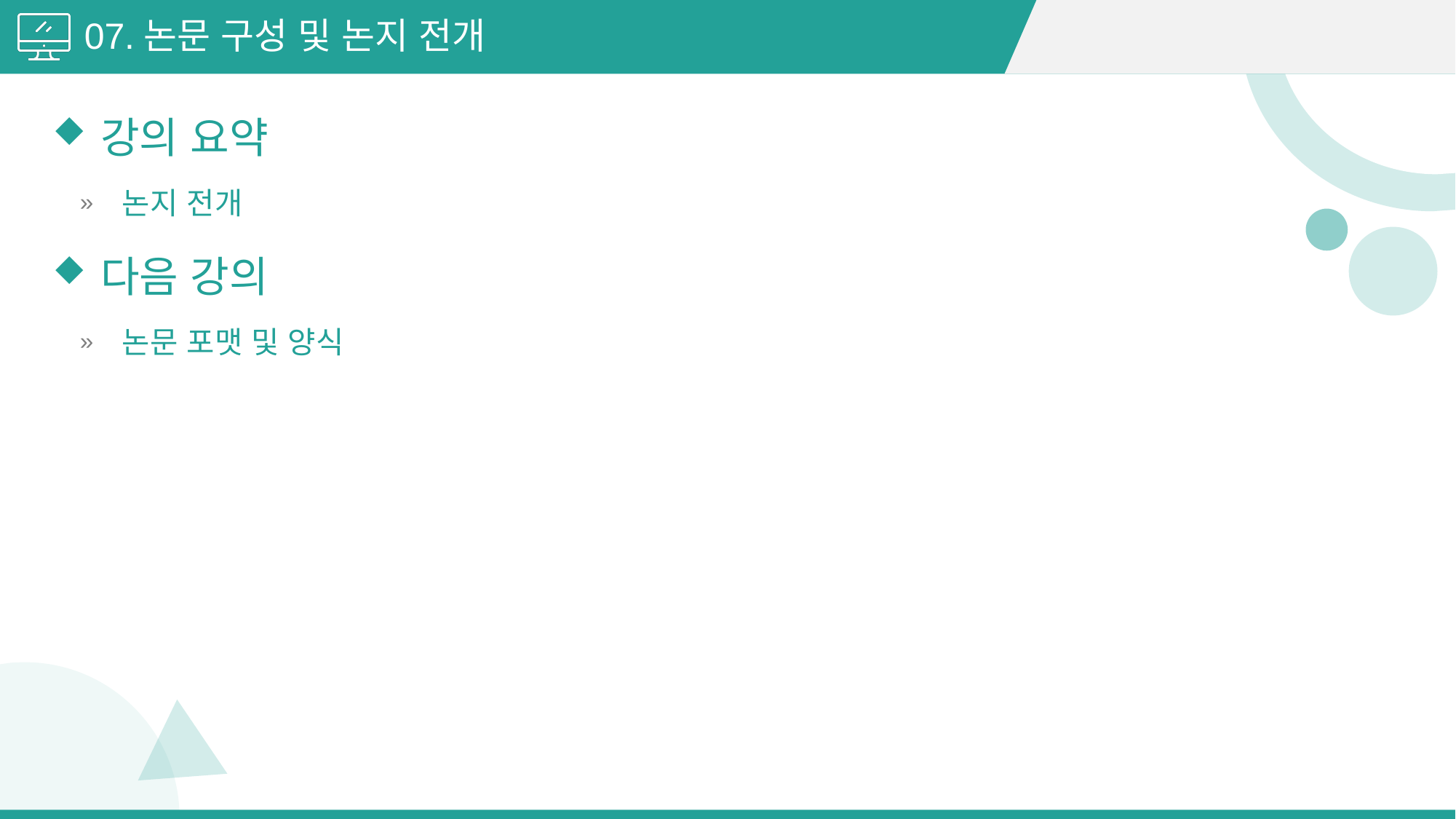

07.논문 구성 및 논지 전개
강의 요약
논지 전개
다음 강의
논문 포맷 및 양식